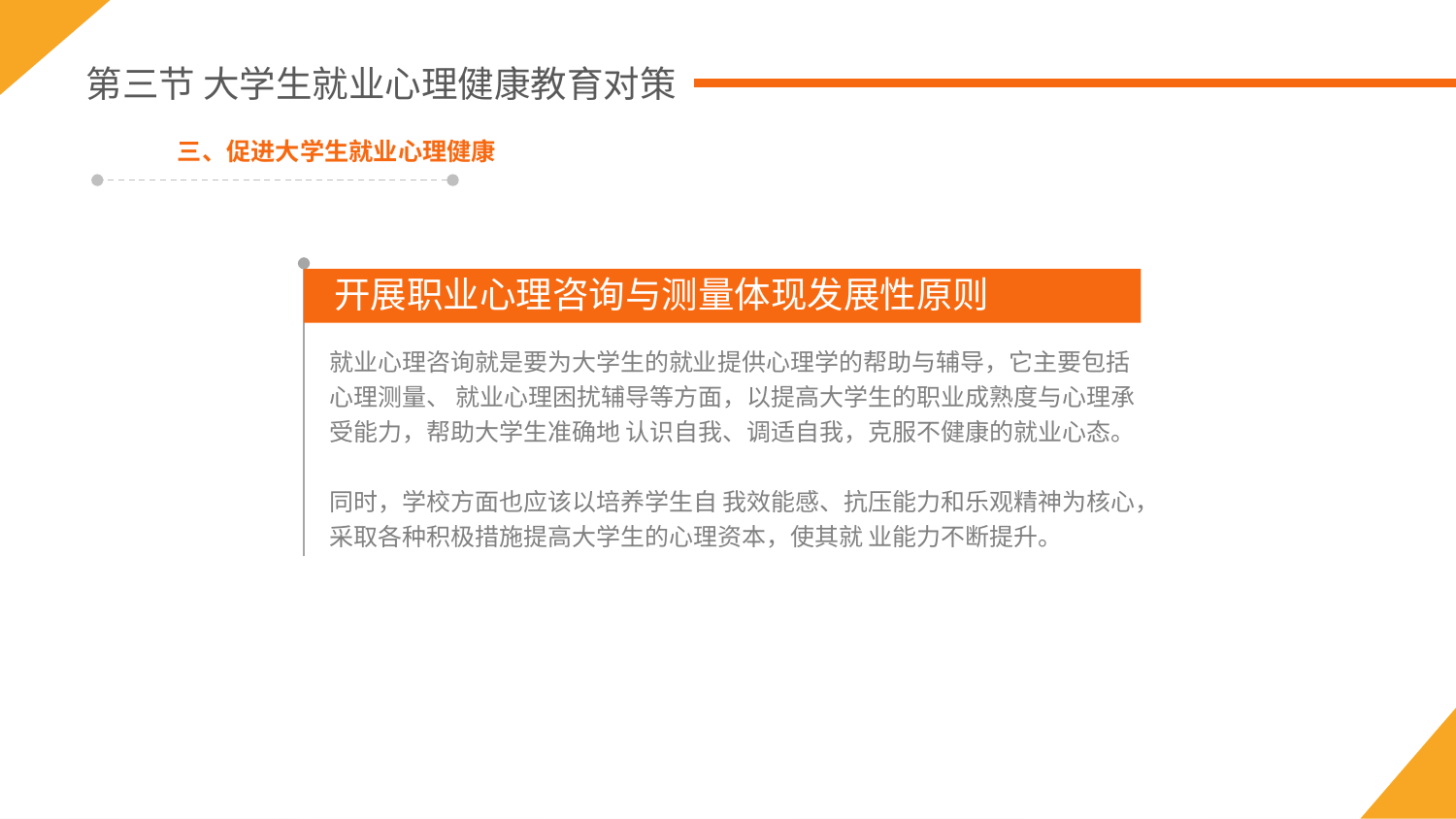

第三节 大学生就业心理健康教育对策
三、促进大学生就业心理健康
开展职业心理咨询与测量体现发展性原则

就业心理咨询就是要为大学生的就业提供心理学的帮助与辅导，它主要包括心理测量、 就业心理困扰辅导等方面，以提高大学生的职业成熟度与心理承受能力，帮助大学生准确地 认识自我、调适自我，克服不健康的就业心态。

同时，学校方面也应该以培养学生自 我效能感、抗压能力和乐观精神为核心，采取各种积极措施提高大学生的心理资本，使其就 业能力不断提升。